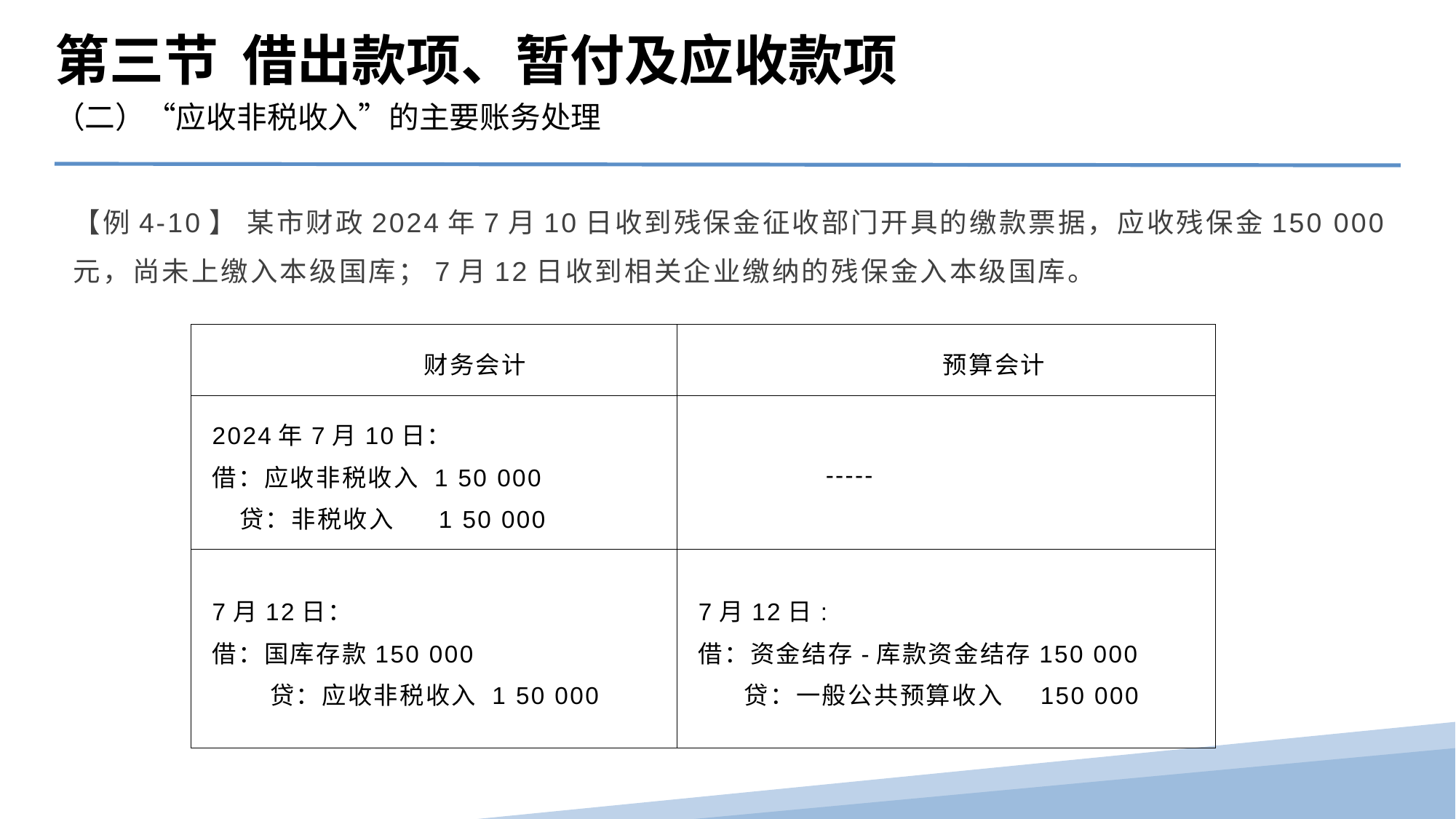

第三节  借出款项、暂付及应收款项
（二）“应收非税收入”的主要账务处理
【例4-10】 某市财政2024年7月10日收到残保金征收部门开具的缴款票据，应收残保金150 000元，尚未上缴入本级国库；7月12日收到相关企业缴纳的残保金入本级国库。
| 财务会计 | 预算会计 |
| --- | --- |
| 2024年7月10日： 借：应收非税收入 1 50 000 贷：非税收入 1 50 000 | ----- |
| 7月12日： 借：国库存款150 000 贷：应收非税收入 1 50 000 | 7月12日: 借：资金结存-库款资金结存150 000 贷：一般公共预算收入 150 000 |